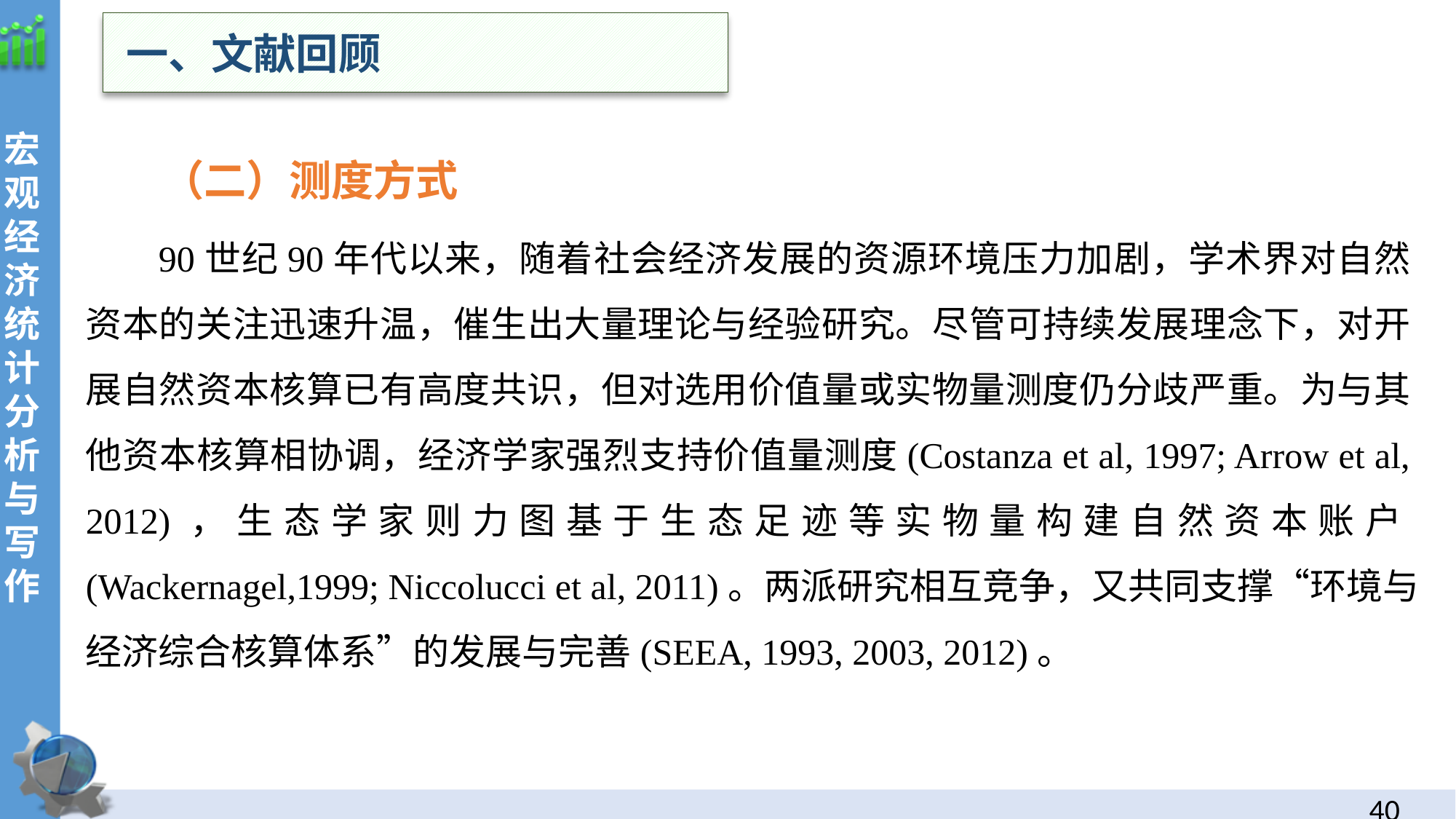

一、文献回顾

         （二）测度方式
90世纪90年代以来，随着社会经济发展的资源环境压力加剧，学术界对自然资本的关注迅速升温，催生出大量理论与经验研究。尽管可持续发展理念下，对开展自然资本核算已有高度共识，但对选用价值量或实物量测度仍分歧严重。为与其他资本核算相协调，经济学家强烈支持价值量测度(Costanza et al, 1997; Arrow et al, 2012)，生态学家则力图基于生态足迹等实物量构建自然资本账户(Wackernagel,1999; Niccolucci et al, 2011)。两派研究相互竞争，又共同支撑“环境与经济综合核算体系”的发展与完善(SEEA, 1993, 2003, 2012)。

40